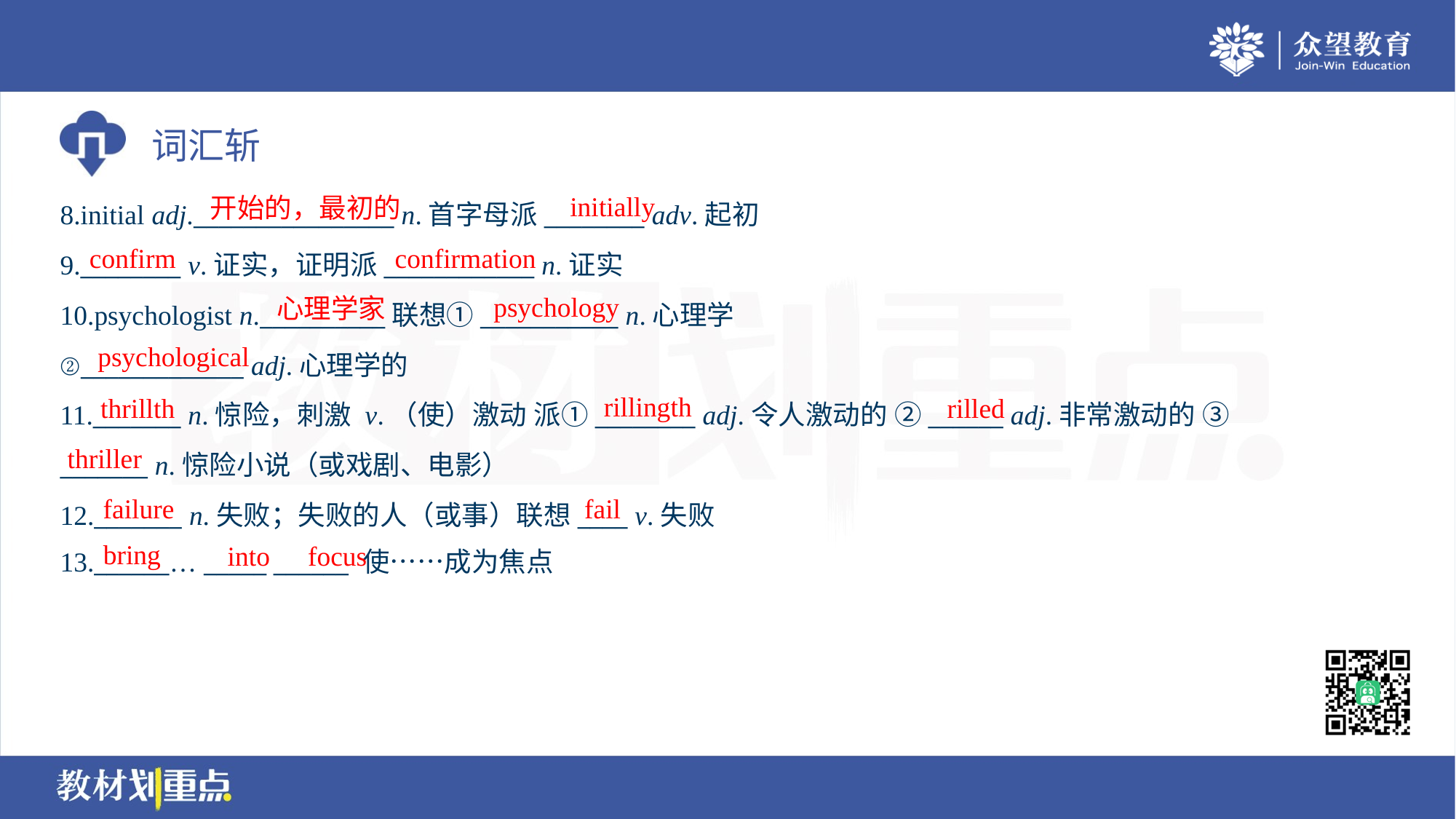

initially
开始的，最初的
8.initial adj.________________ n.首字母派________ adv.起初
9.________ v.证实，证明派____________ n.证实
10.psychologist n.__________联想①___________ n.心理学
②_____________ adj.心理学的
11._______ n.惊险，刺激 v.（使）激动 派①________ adj.令人激动的 ②______ adj.非常激动的 ③
_______ n.惊险小说（或戏剧、电影）
12._______ n.失败；失败的人（或事）联想____ v.失败
13.______… _____ ______ 使……成为焦点
confirm
confirmation
psychology
心理学家
psychological
rillingth
thrillth
rilled
thriller
failure
fail
bring
into
focus